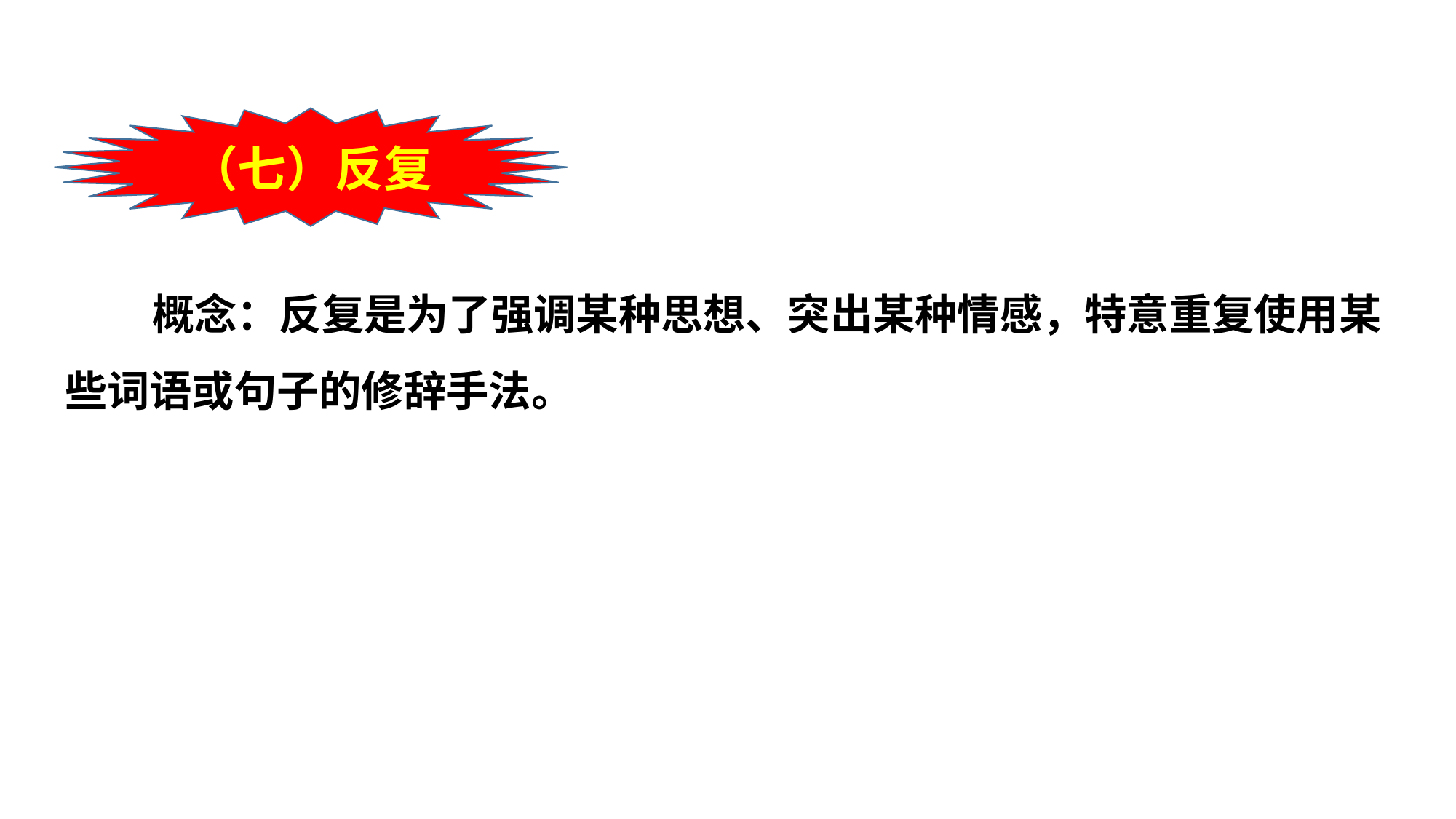

（七）反复
        概念：反复是为了强调某种思想、突出某种情感，特意重复使用某些词语或句子的修辞手法。